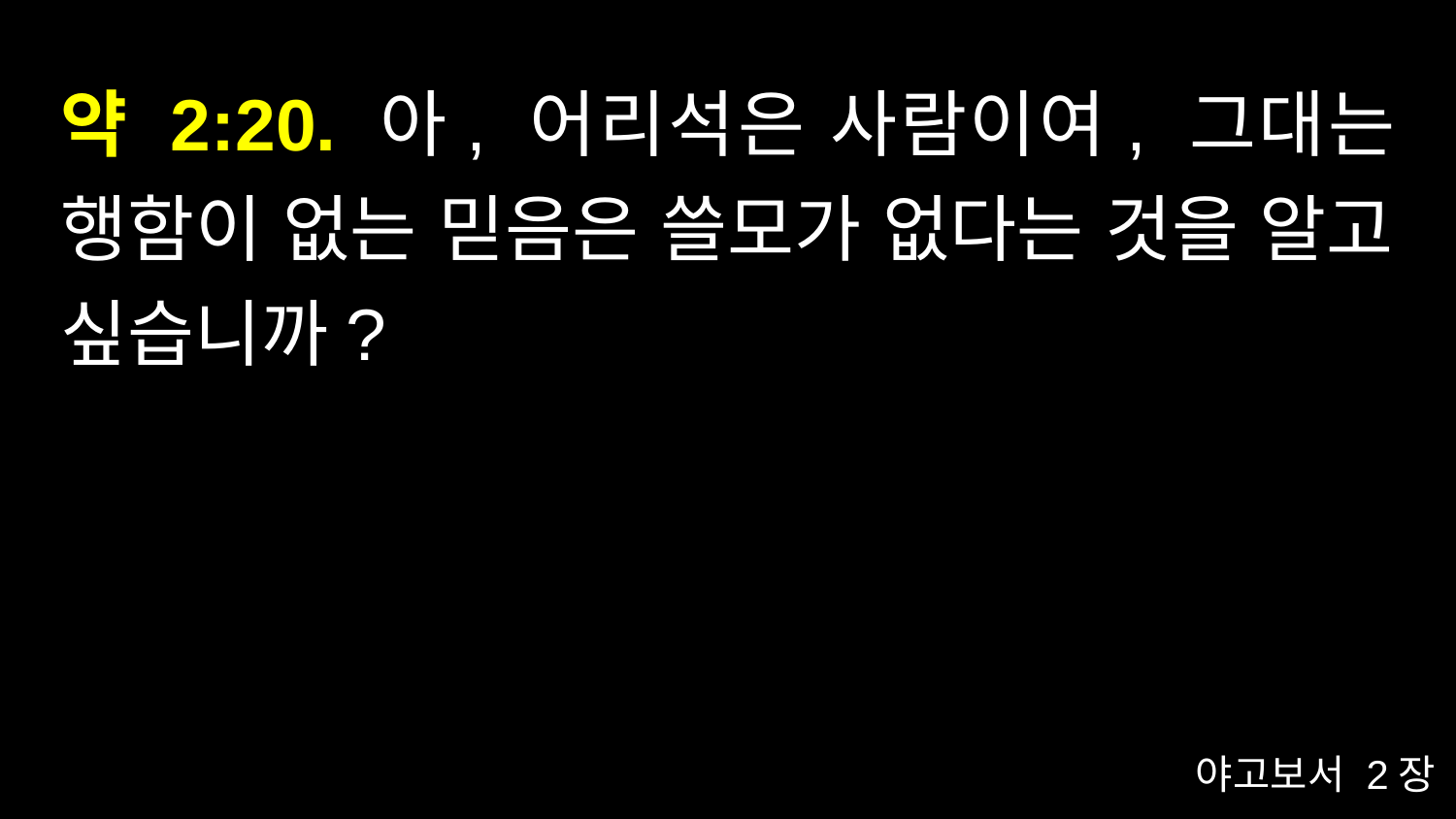

# 약 2:20. 아, 어리석은 사람이여, 그대는 행함이 없는 믿음은 쓸모가 없다는 것을 알고 싶습니까?
야고보서 2장